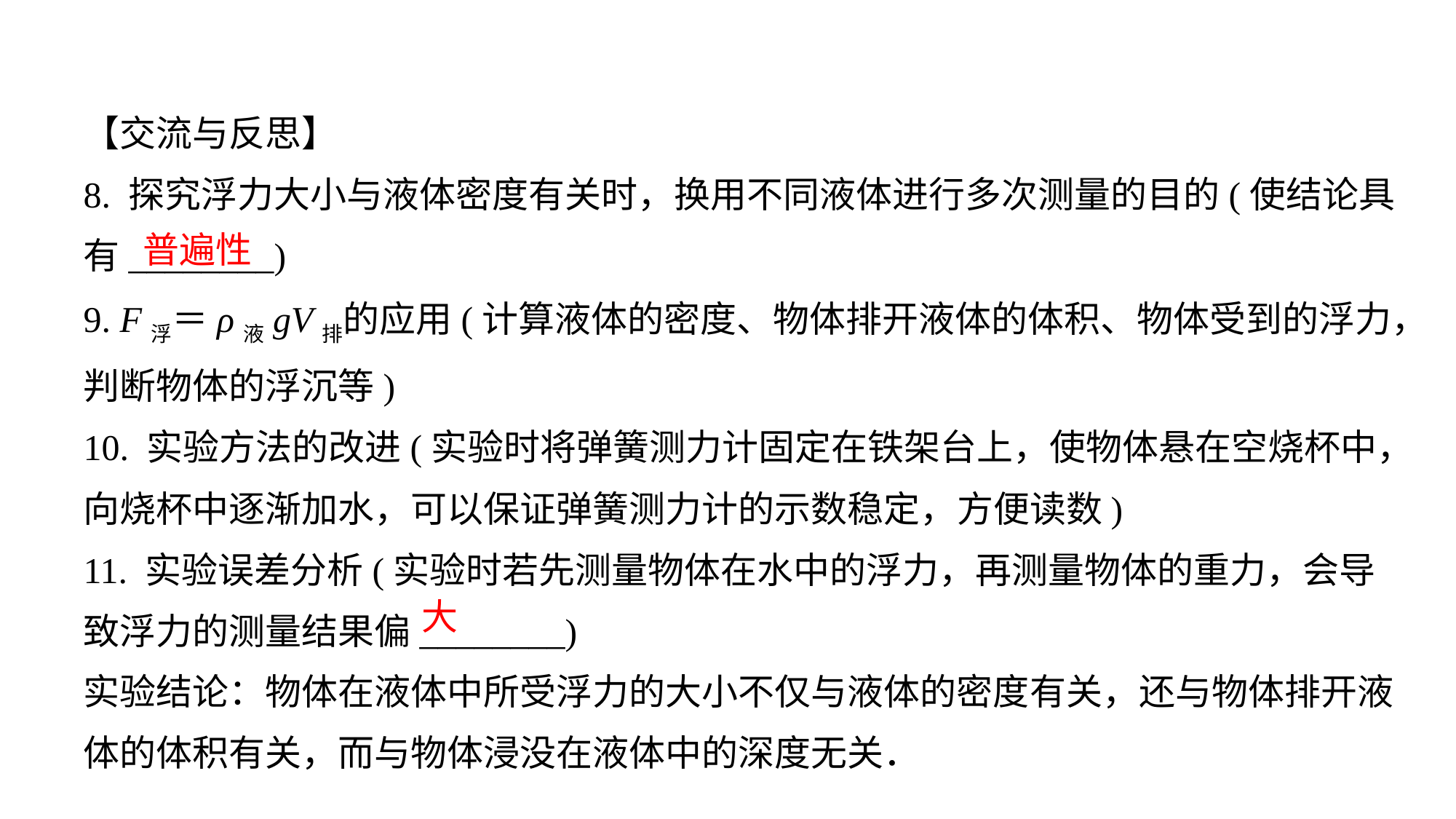

【交流与反思】
8. 探究浮力大小与液体密度有关时，换用不同液体进行多次测量的目的(使结论具有________)9. F浮＝ρ液gV排的应用(计算液体的密度、物体排开液体的体积、物体受到的浮力，判断物体的浮沉等)10. 实验方法的改进(实验时将弹簧测力计固定在铁架台上，使物体悬在空烧杯中，向烧杯中逐渐加水，可以保证弹簧测力计的示数稳定，方便读数)11. 实验误差分析(实验时若先测量物体在水中的浮力，再测量物体的重力，会导致浮力的测量结果偏________)实验结论：物体在液体中所受浮力的大小不仅与液体的密度有关，还与物体排开液体的体积有关，而与物体浸没在液体中的深度无关．
普遍性
大